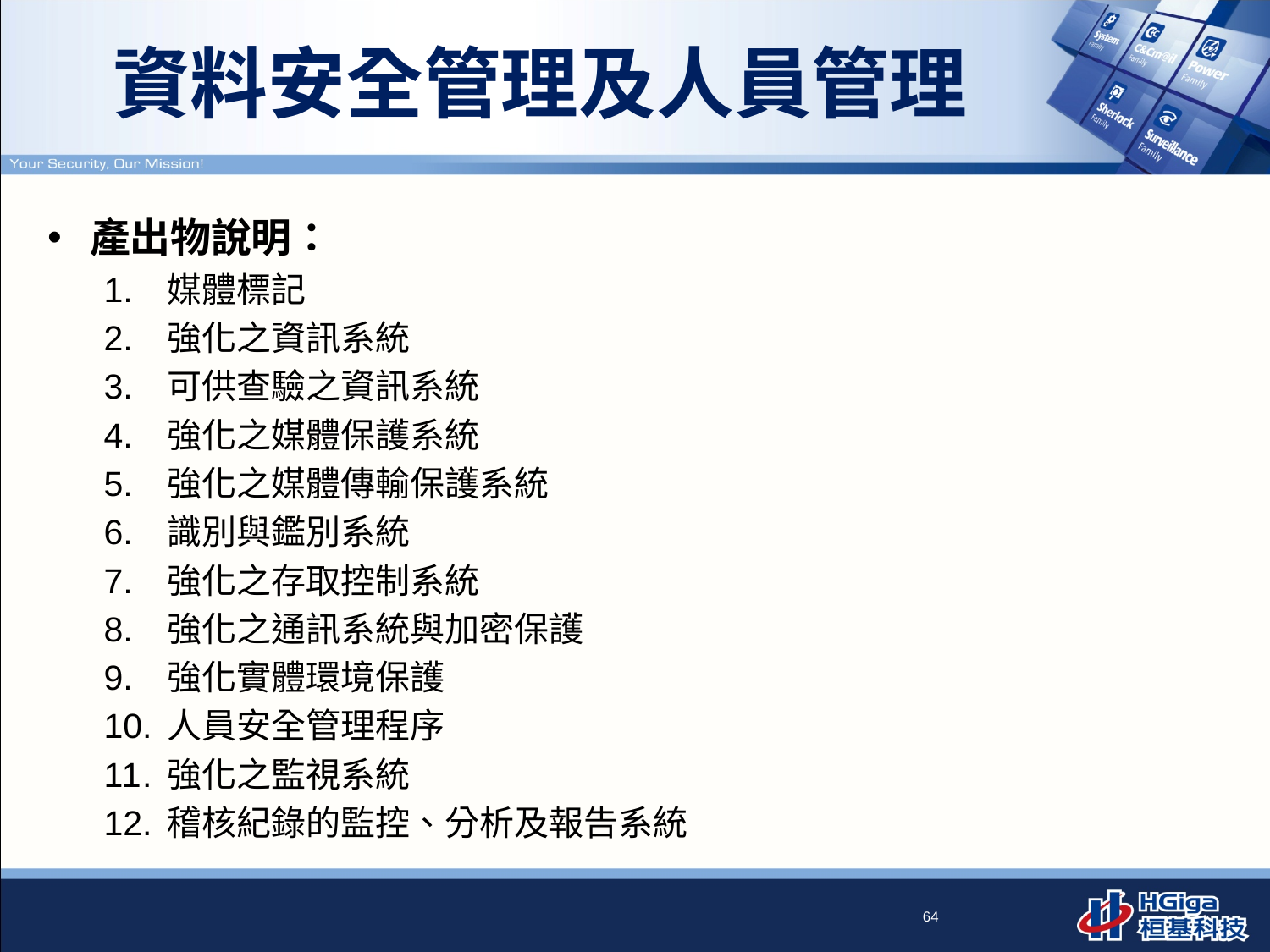

# 資料安全管理及人員管理
產出物說明：
媒體標記
強化之資訊系統
可供查驗之資訊系統
強化之媒體保護系統
強化之媒體傳輸保護系統
識別與鑑別系統
強化之存取控制系統
強化之通訊系統與加密保護
強化實體環境保護
人員安全管理程序
強化之監視系統
稽核紀錄的監控、分析及報告系統
64